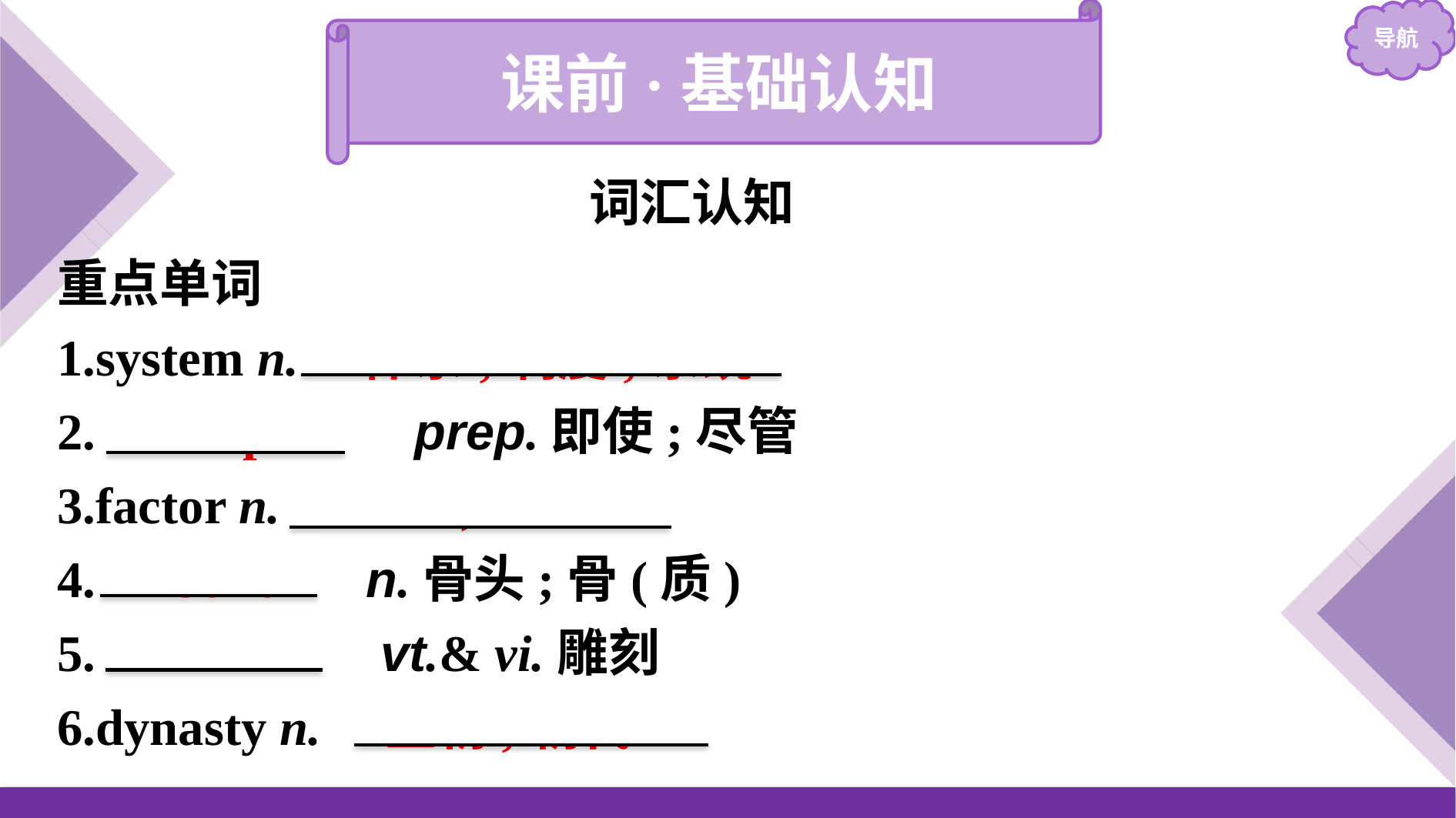

课前·基础认知
词汇认知
重点单词
1.system n.　体系;制度;系统
2.　despite　 prep.即使;尽管
3.factor n.　因素;要素
4.　bone　 n.骨头;骨(质)
5.　carve　 vt.& vi.雕刻
6.dynasty n.　王朝;朝代